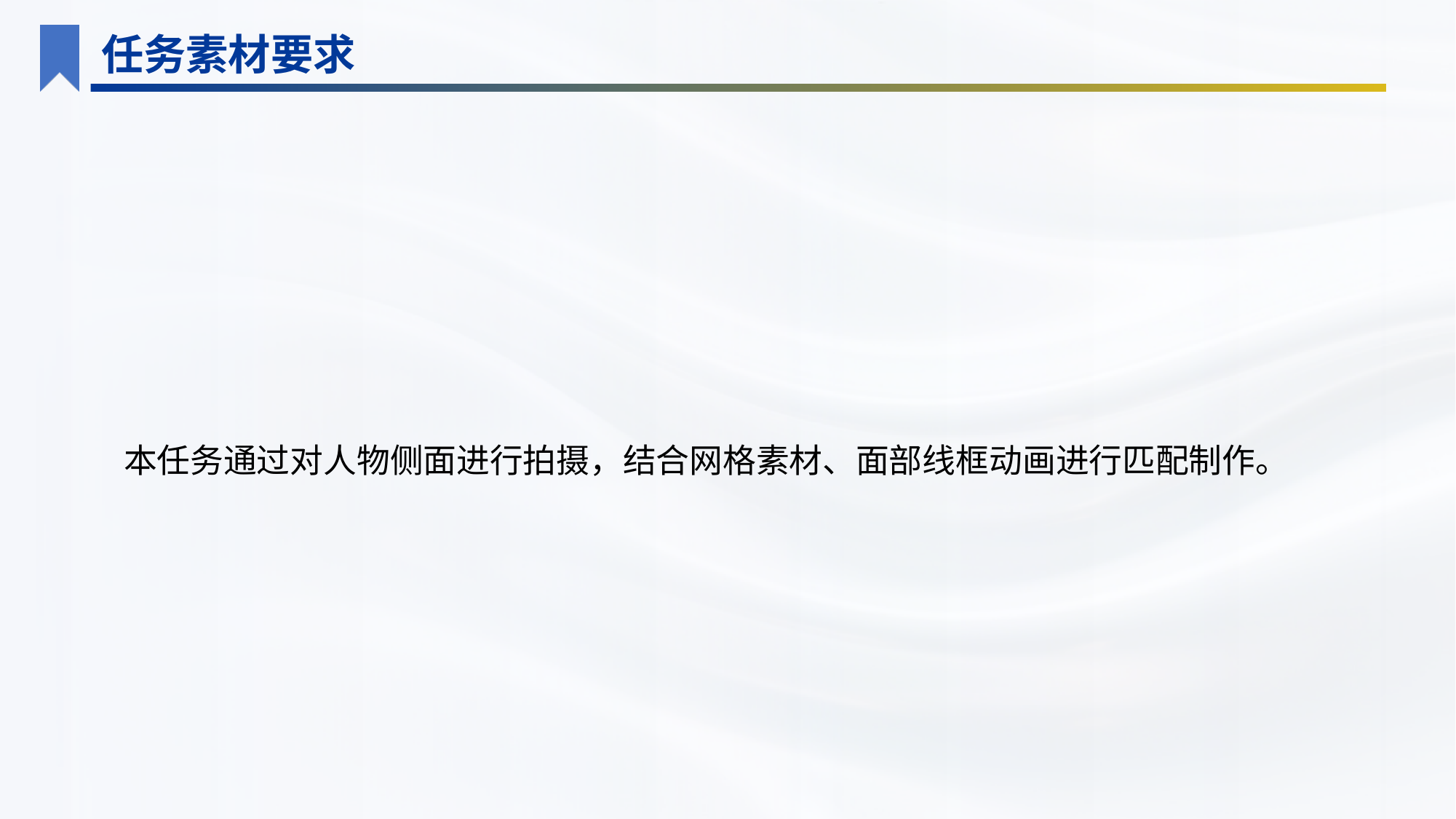

任务素材要求
本任务通过对人物侧面进行拍摄，结合网格素材、面部线框动画进行匹配制作。